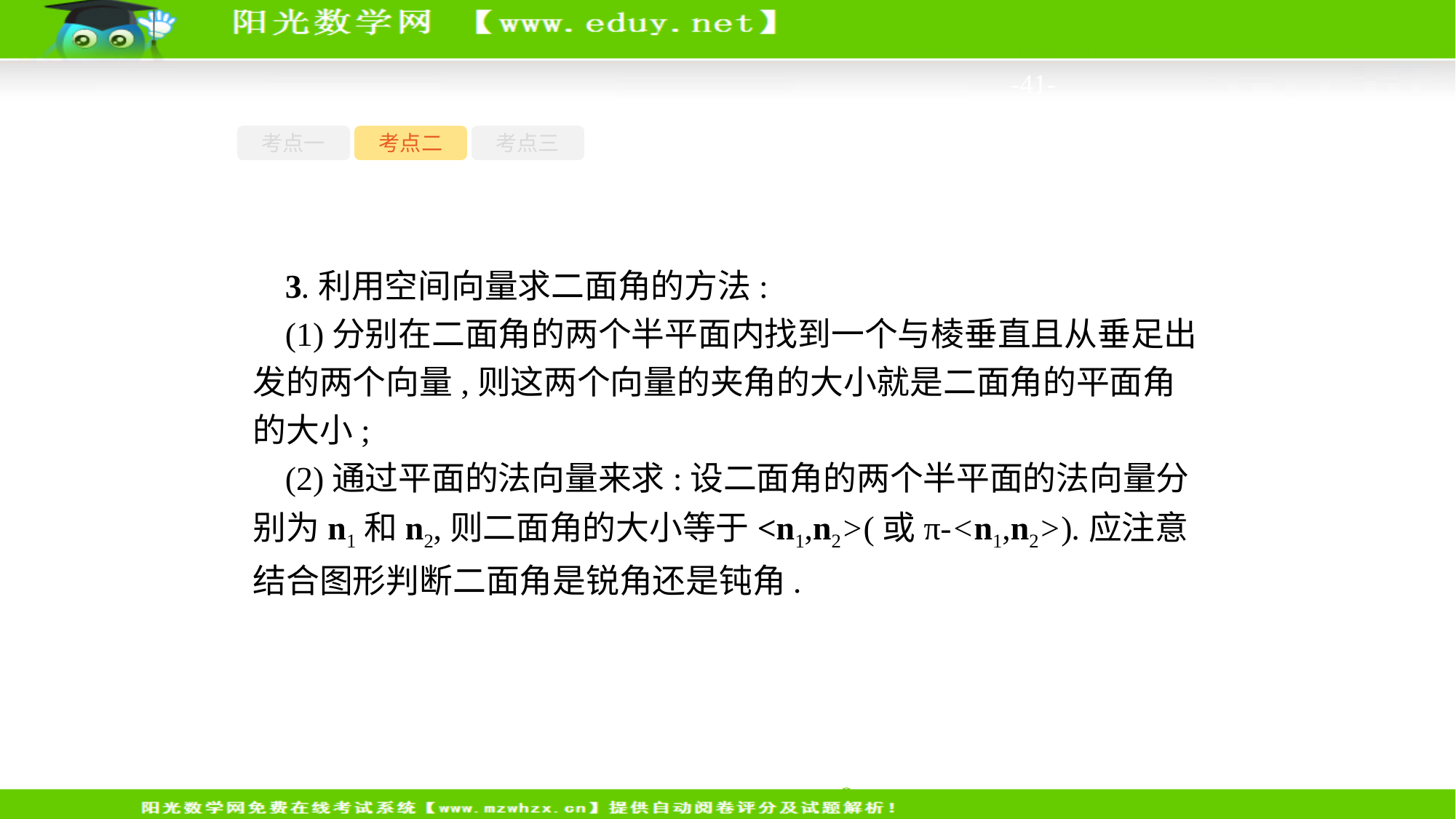

-41-
考点一
考点二
考点三
3.利用空间向量求二面角的方法:
(1)分别在二面角的两个半平面内找到一个与棱垂直且从垂足出发的两个向量,则这两个向量的夹角的大小就是二面角的平面角的大小;
(2)通过平面的法向量来求:设二面角的两个半平面的法向量分别为n1和n2,则二面角的大小等于<n1,n2>(或π-<n1,n2>).应注意结合图形判断二面角是锐角还是钝角.